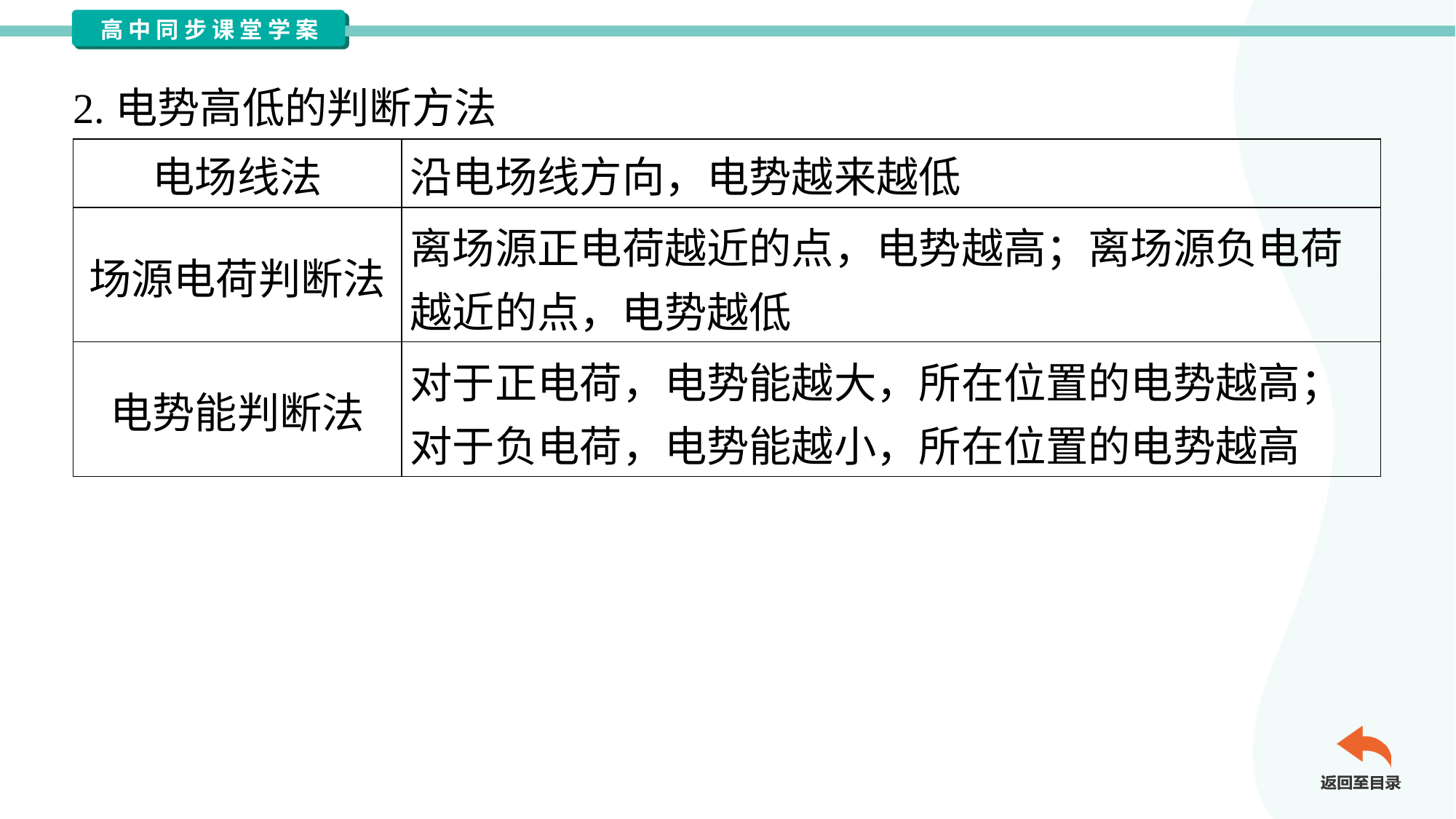

2.电势高低的判断方法
| 电场线法 | 沿电场线方向，电势越来越低 |
| --- | --- |
| 场源电荷判断法 | 离场源正电荷越近的点，电势越高；离场源负电荷 越近的点，电势越低 |
| 电势能判断法 | 对于正电荷，电势能越大，所在位置的电势越高； 对于负电荷，电势能越小，所在位置的电势越高 |